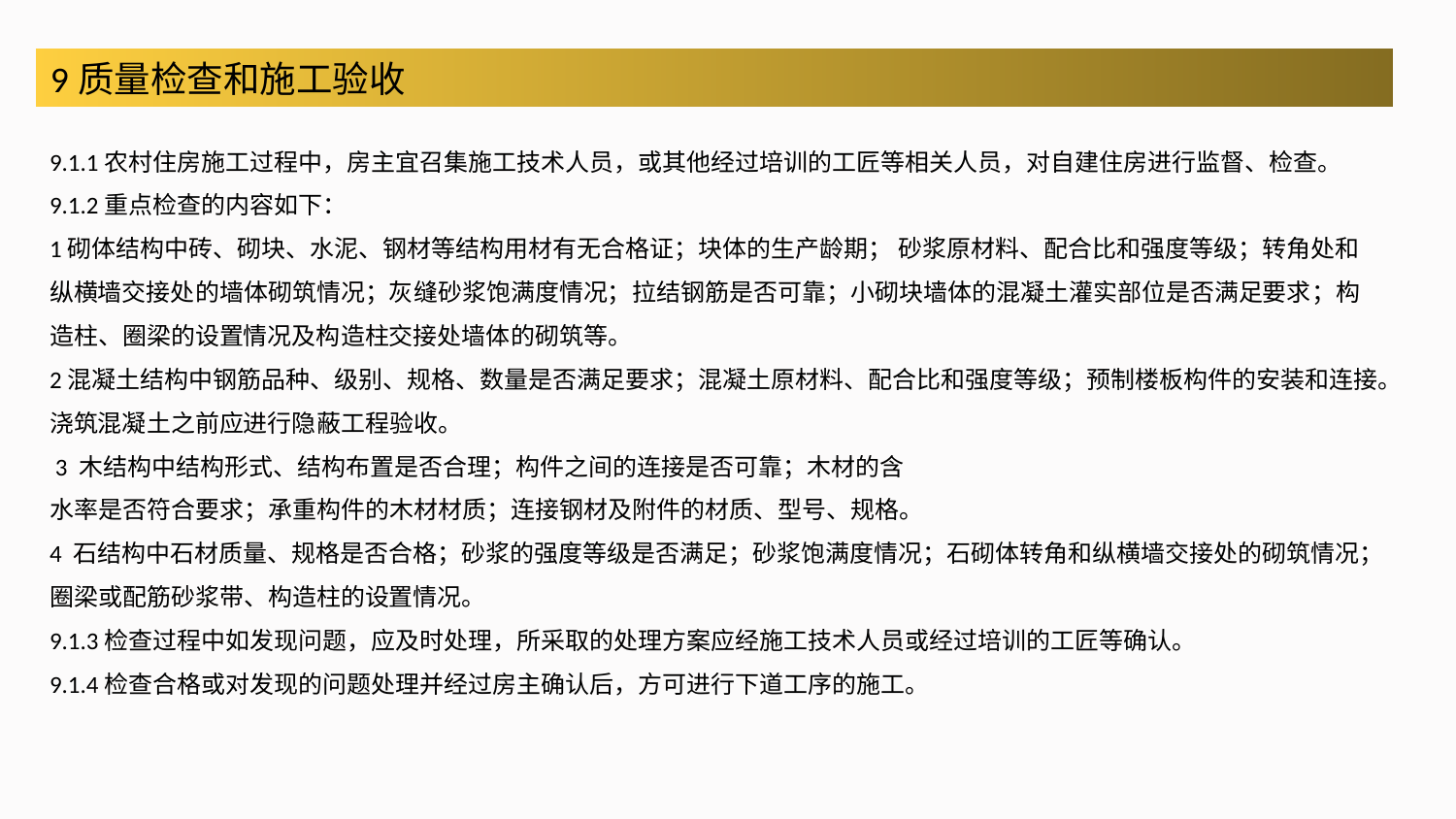

9质量检查和施工验收
9.1.1农村住房施工过程中，房主宜召集施工技术人员，或其他经过培训的工匠等相关人员，对自建住房进行监督、检查。
9.1.2重点检查的内容如下：
1砌体结构中砖、砌块、水泥、钢材等结构用材有无合格证；块体的生产龄期； 砂浆原材料、配合比和强度等级；转角处和纵横墙交接处的墙体砌筑情况；灰缝砂浆饱满度情况；拉结钢筋是否可靠；小砌块墙体的混凝土灌实部位是否满足要求；构造柱、圈梁的设置情况及构造柱交接处墙体的砌筑等。
2混凝土结构中钢筋品种、级别、规格、数量是否满足要求；混凝土原材料、配合比和强度等级；预制楼板构件的安装和连接。浇筑混凝土之前应进行隐蔽工程验收。
 3 木结构中结构形式、结构布置是否合理；构件之间的连接是否可靠；木材的含
水率是否符合要求；承重构件的木材材质；连接钢材及附件的材质、型号、规格。
4 石结构中石材质量、规格是否合格；砂浆的强度等级是否满足；砂浆饱满度情况；石砌体转角和纵横墙交接处的砌筑情况；圈梁或配筋砂浆带、构造柱的设置情况。
9.1.3检查过程中如发现问题，应及时处理，所采取的处理方案应经施工技术人员或经过培训的工匠等确认。
9.1.4检查合格或对发现的问题处理并经过房主确认后，方可进行下道工序的施工。